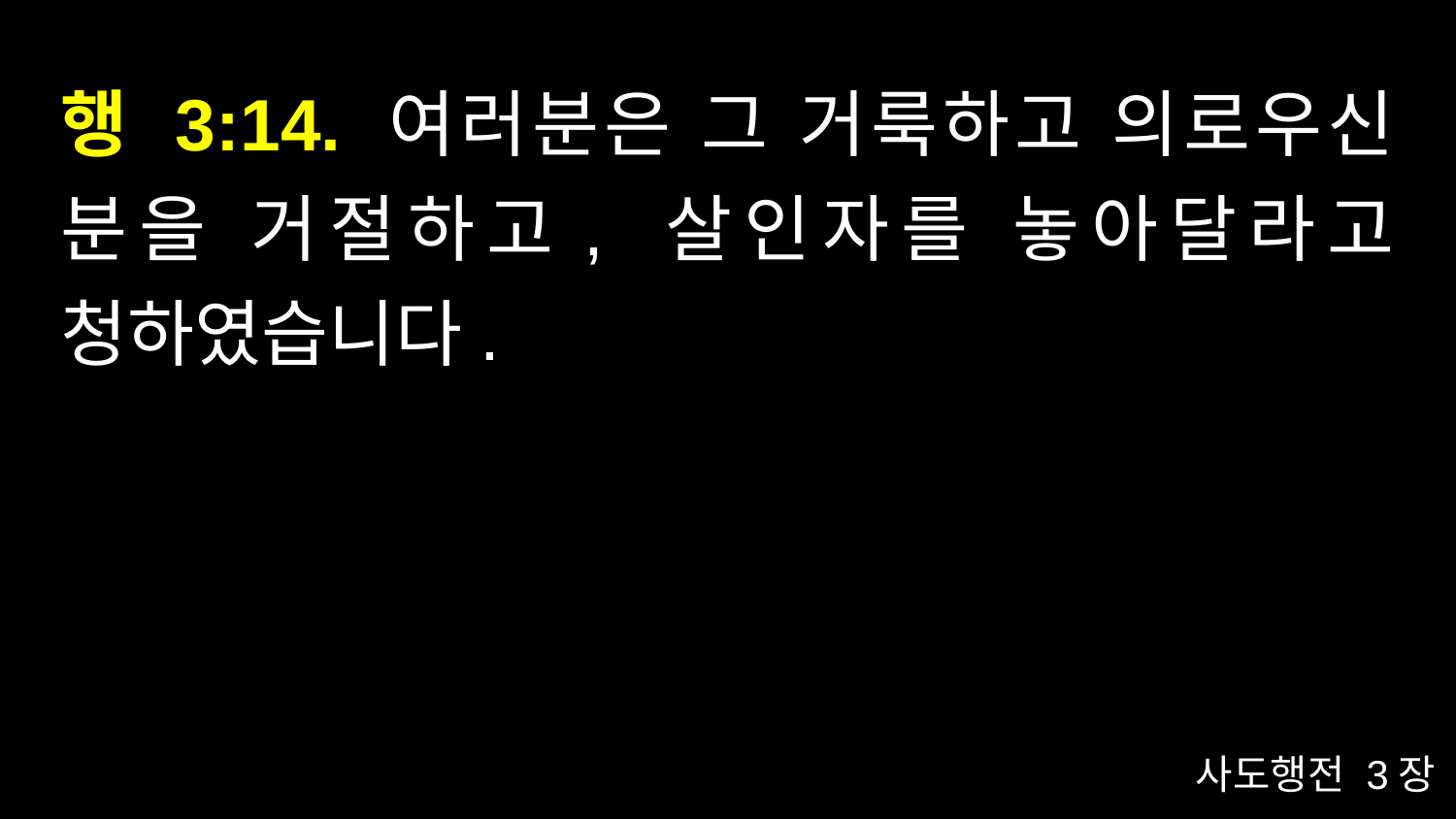

# 행 3:14. 여러분은 그 거룩하고 의로우신 분을 거절하고, 살인자를 놓아달라고 청하였습니다.
사도행전 3장